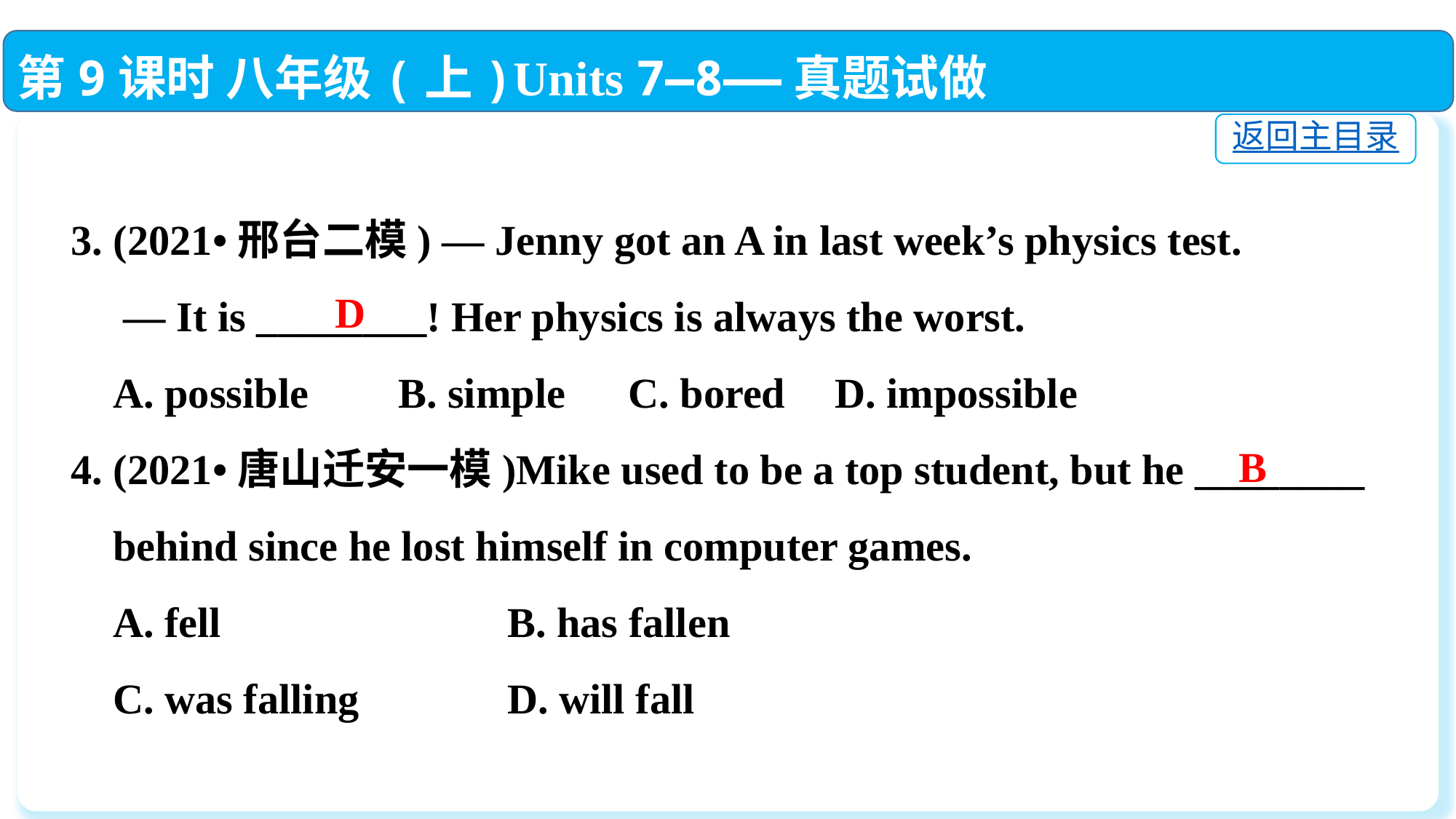

第9课时 八年级(上)Units 7—8——真题试做

返回主目录
3. (2021•邢台二模) — Jenny got an A in last week’s physics test.
     — It is ________! Her physics is always the worst.
    A. possible	B. simple　C. bored 	D. impossible
4. (2021•唐山迁安一模)Mike used to be a top student, but he ________
    behind since he lost himself in computer games.
    A. fell			B. has fallen
    C. was falling		D. will fall
D
B